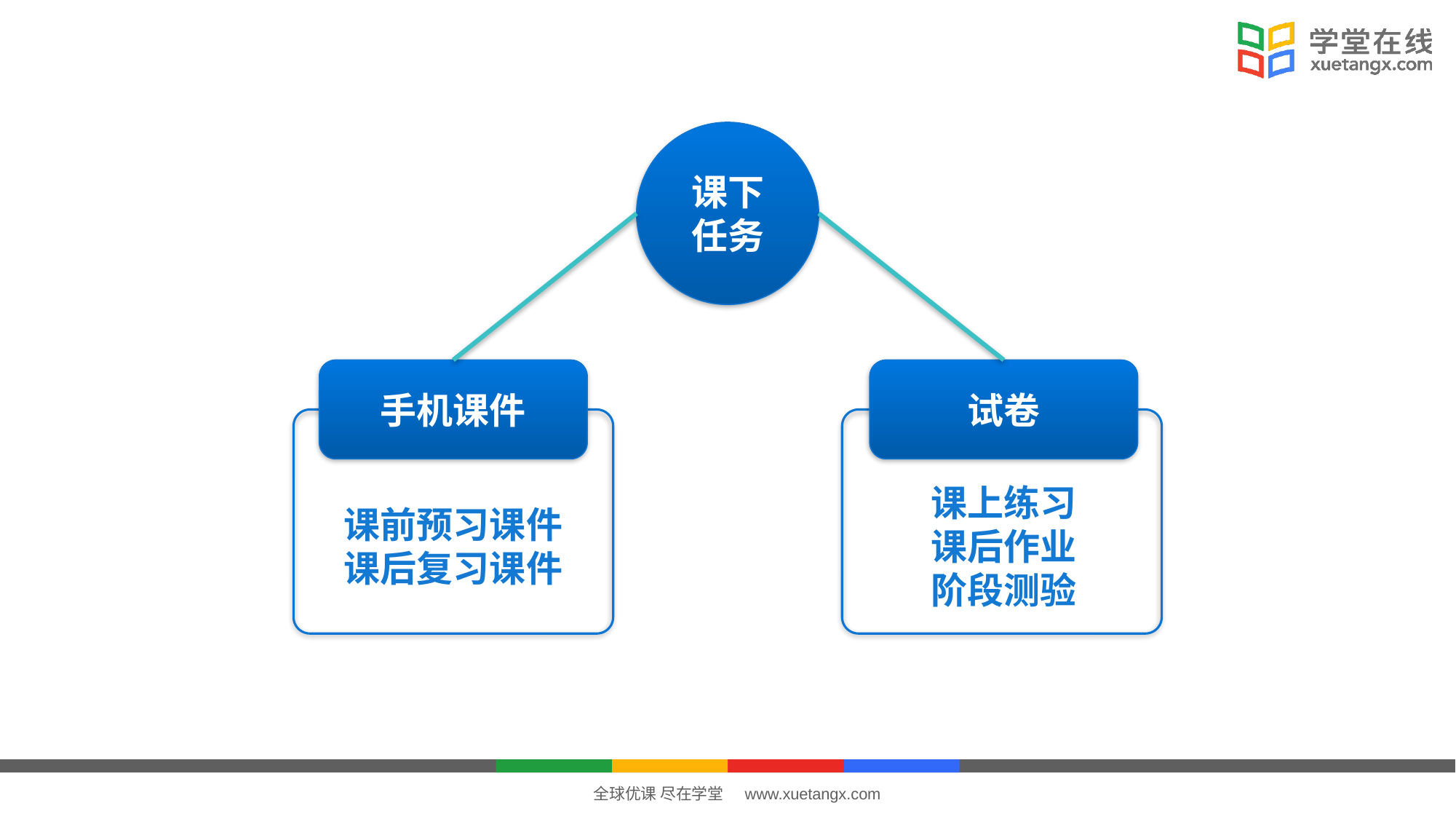

课下
任务

手机课件
试卷

课上练习
课后作业
阶段测验
课前预习课件
课后复习课件